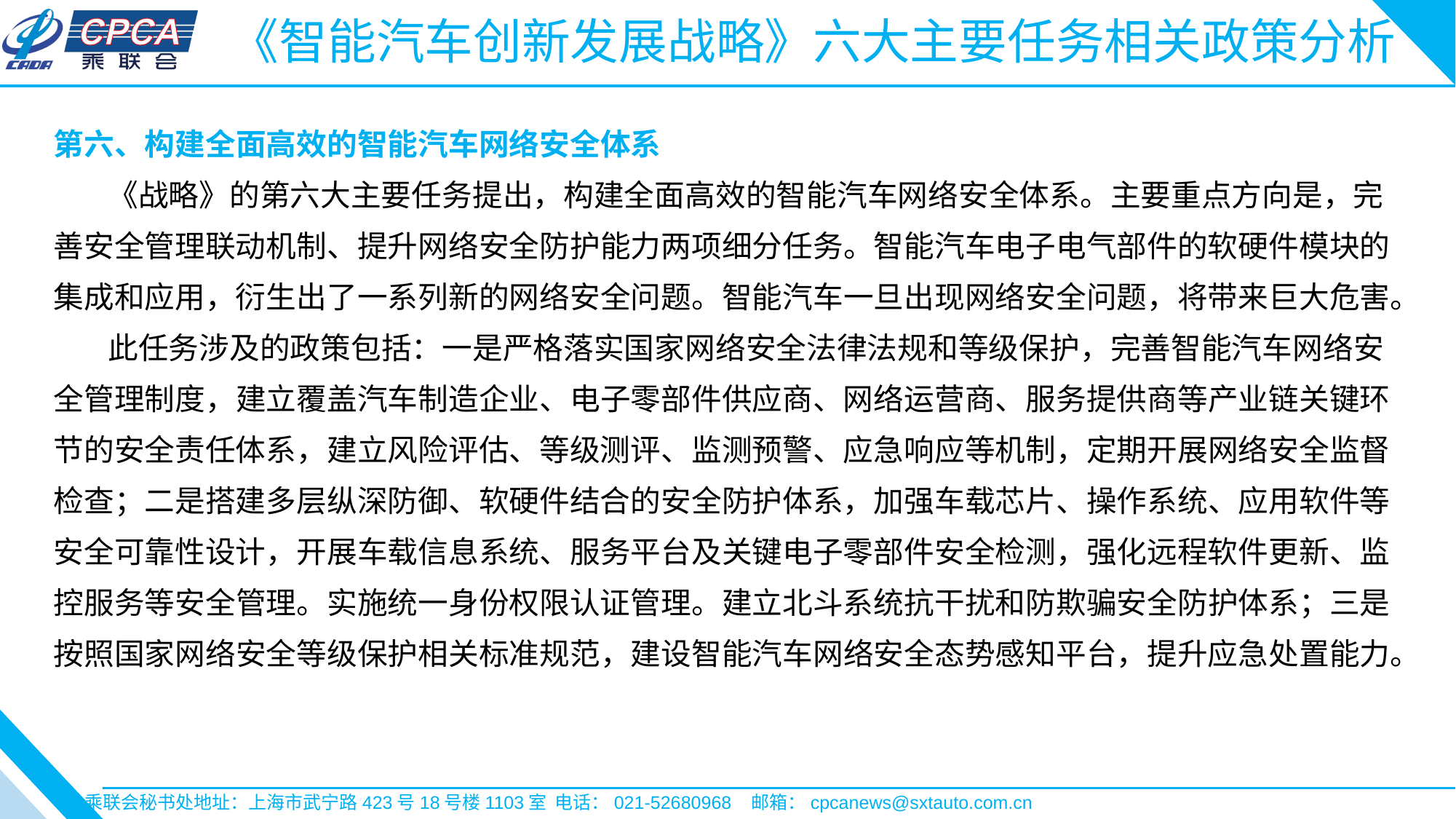

《智能汽车创新发展战略》六大主要任务相关政策分析
第六、构建全面高效的智能汽车网络安全体系
       《战略》的第六大主要任务提出，构建全面高效的智能汽车网络安全体系。主要重点方向是，完善安全管理联动机制、提升网络安全防护能力两项细分任务。智能汽车电子电气部件的软硬件模块的集成和应用，衍生出了一系列新的网络安全问题。智能汽车一旦出现网络安全问题，将带来巨大危害。
       此任务涉及的政策包括：一是严格落实国家网络安全法律法规和等级保护，完善智能汽车网络安全管理制度，建立覆盖汽车制造企业、电子零部件供应商、网络运营商、服务提供商等产业链关键环节的安全责任体系，建立风险评估、等级测评、监测预警、应急响应等机制，定期开展网络安全监督检查；二是搭建多层纵深防御、软硬件结合的安全防护体系，加强车载芯片、操作系统、应用软件等安全可靠性设计，开展车载信息系统、服务平台及关键电子零部件安全检测，强化远程软件更新、监控服务等安全管理。实施统一身份权限认证管理。建立北斗系统抗干扰和防欺骗安全防护体系；三是按照国家网络安全等级保护相关标准规范，建设智能汽车网络安全态势感知平台，提升应急处置能力。